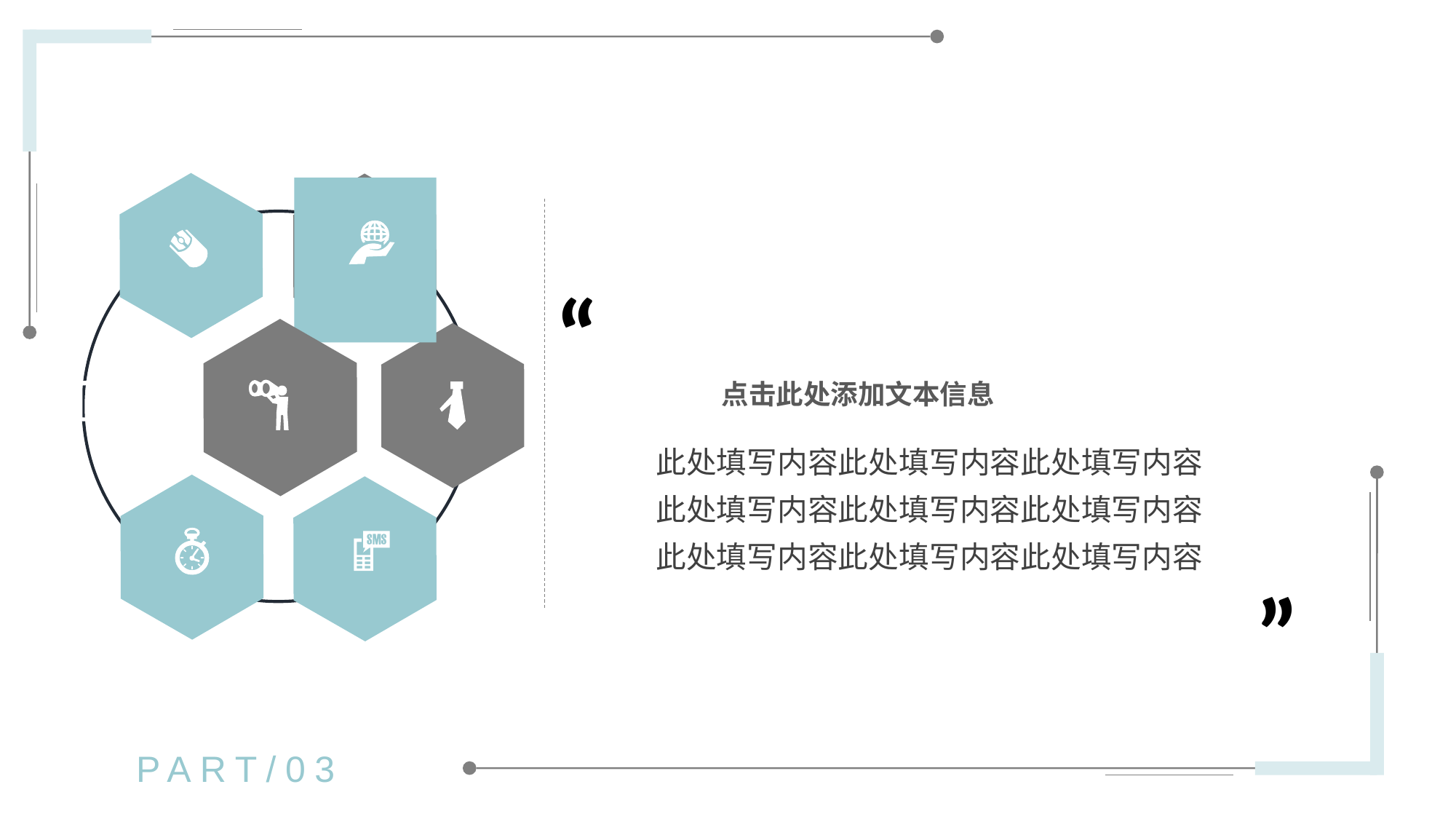

“

点击此处添加文本信息

此处填写内容此处填写内容此处填写内容
此处填写内容此处填写内容此处填写内容
此处填写内容此处填写内容此处填写内容

“

PART/03